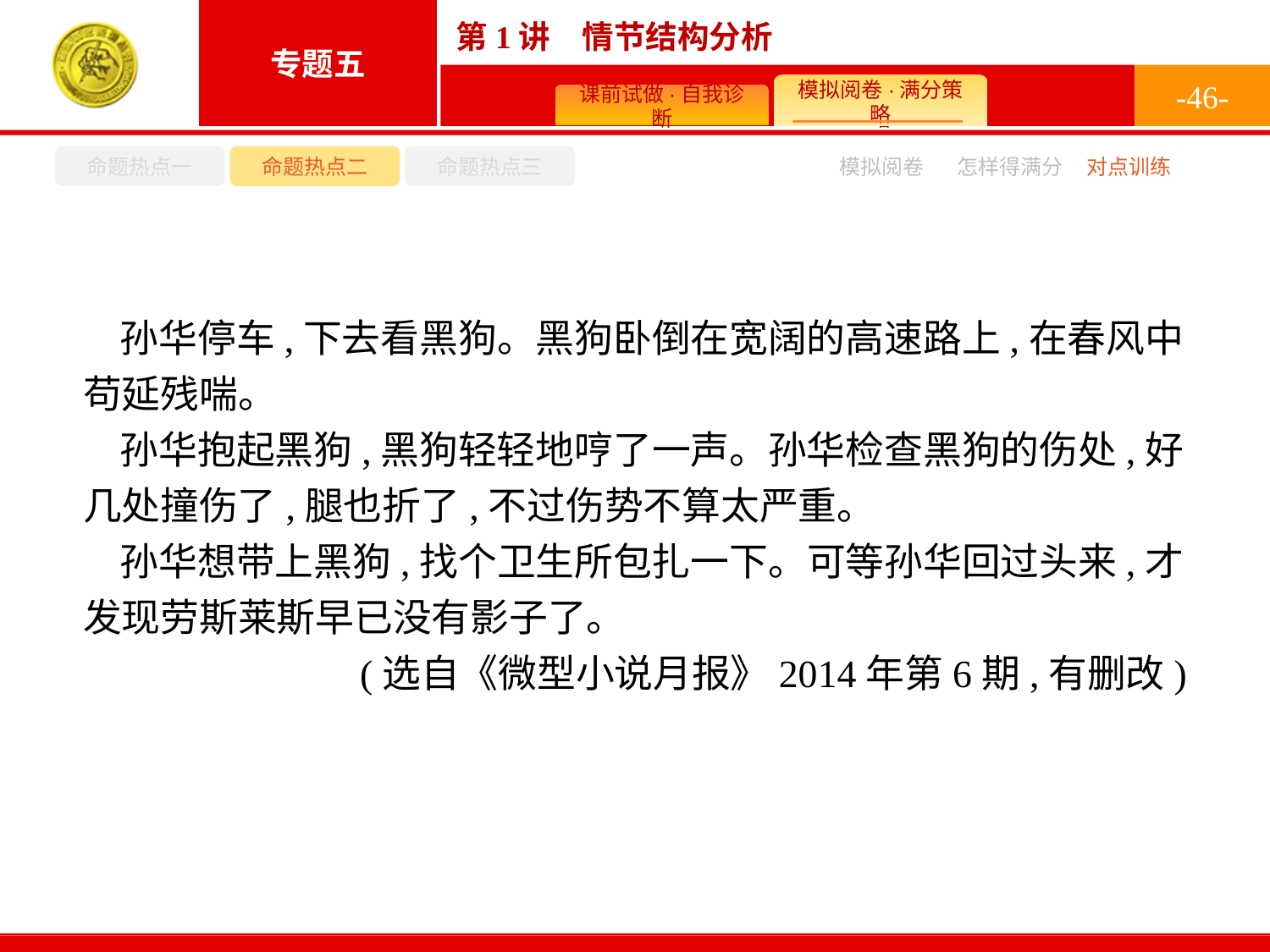

-46-
命题热点一
命题热点二
命题热点三
怎样得满分
模拟阅卷
对点训练
孙华停车,下去看黑狗。黑狗卧倒在宽阔的高速路上,在春风中苟延残喘。
孙华抱起黑狗,黑狗轻轻地哼了一声。孙华检查黑狗的伤处,好几处撞伤了,腿也折了,不过伤势不算太严重。
孙华想带上黑狗,找个卫生所包扎一下。可等孙华回过头来,才发现劳斯莱斯早已没有影子了。
(选自《微型小说月报》2014年第6期,有删改)